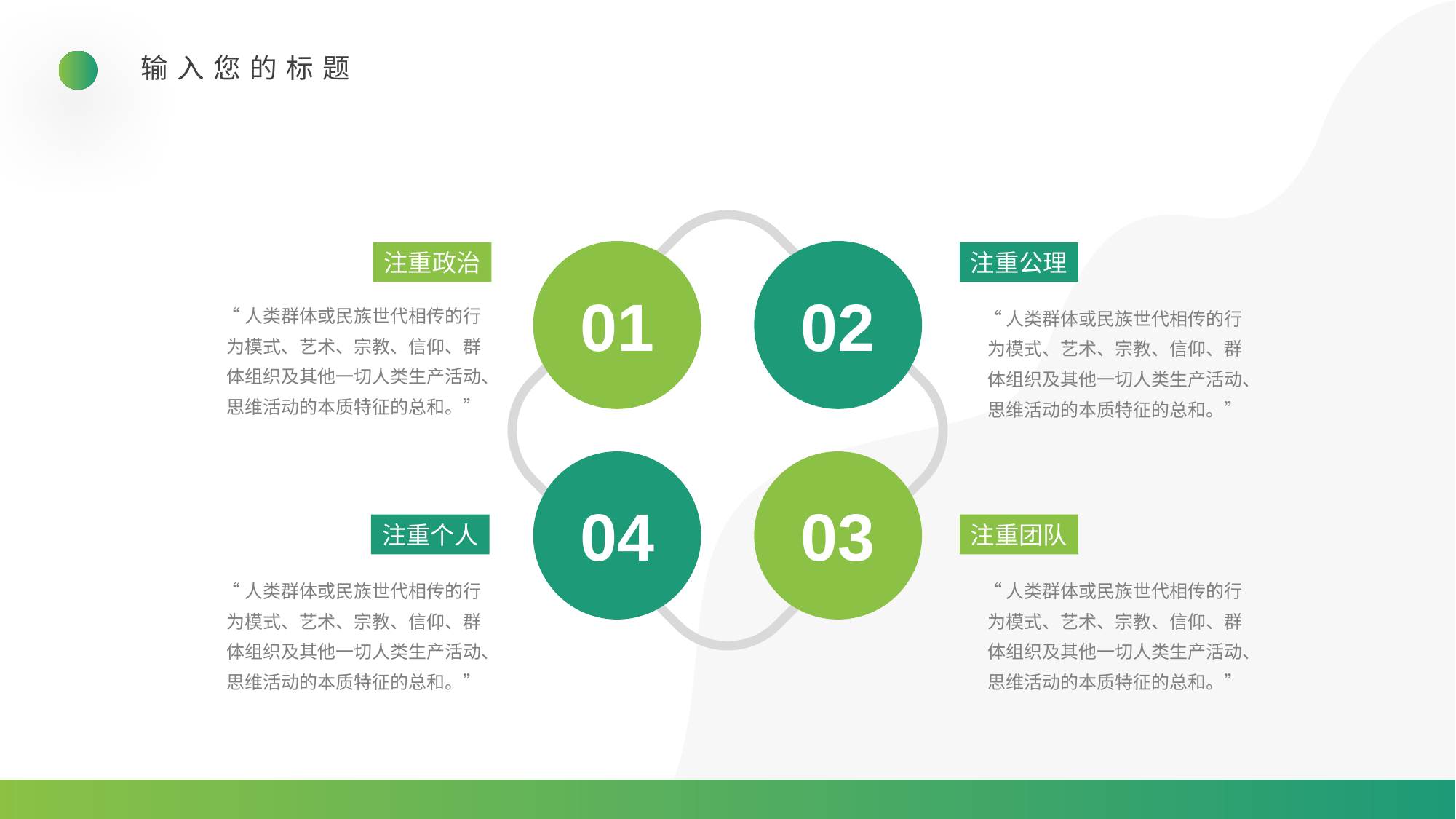

输入您的标题

注重政治
注重公理
01
02
“人类群体或民族世代相传的行为模式、艺术、宗教、信仰、群体组织及其他一切人类生产活动、思维活动的本质特征的总和。”
“人类群体或民族世代相传的行为模式、艺术、宗教、信仰、群体组织及其他一切人类生产活动、思维活动的本质特征的总和。”
04
03
注重个人
注重团队
“人类群体或民族世代相传的行为模式、艺术、宗教、信仰、群体组织及其他一切人类生产活动、思维活动的本质特征的总和。”
“人类群体或民族世代相传的行为模式、艺术、宗教、信仰、群体组织及其他一切人类生产活动、思维活动的本质特征的总和。”